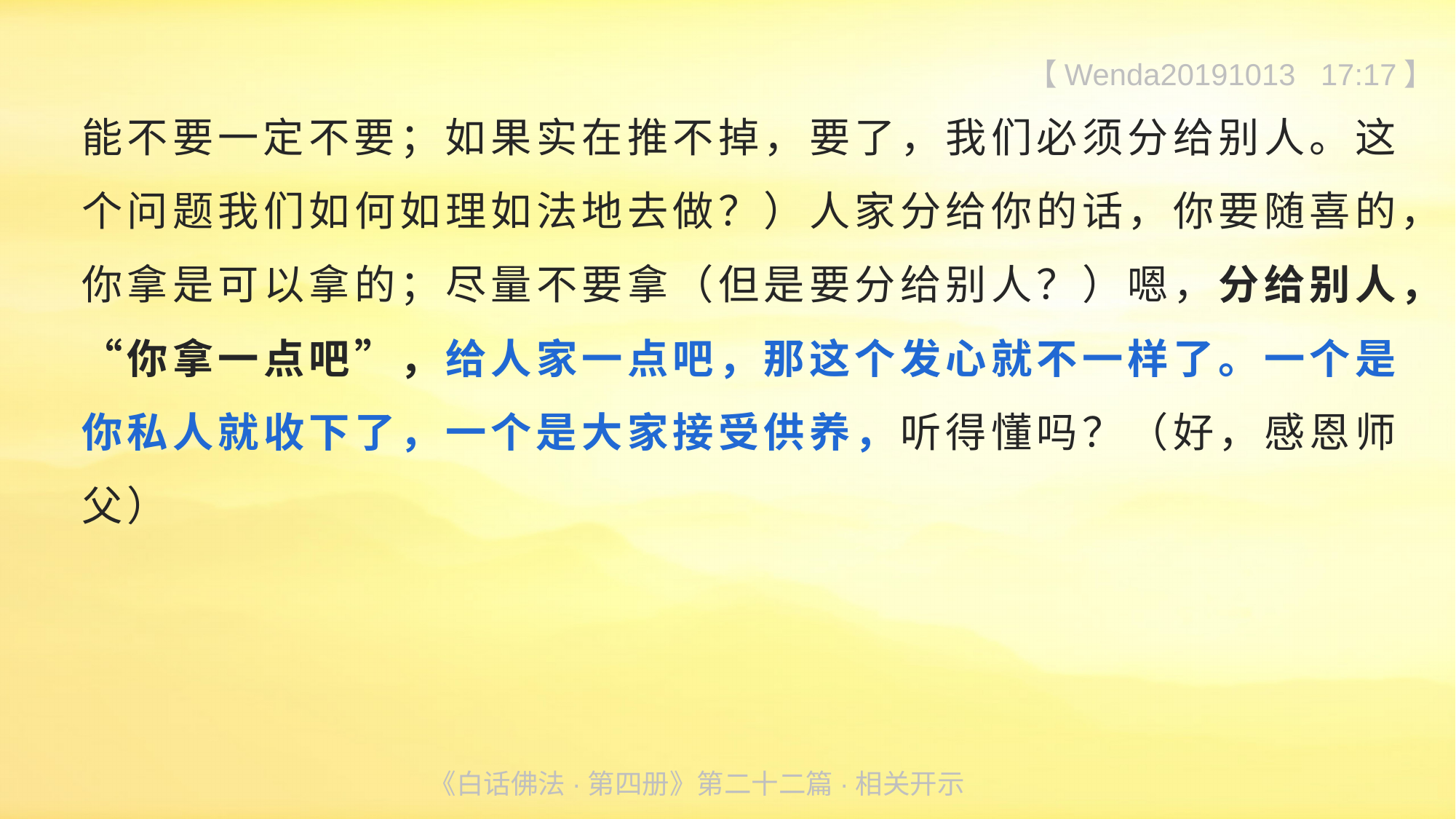

【Wenda20191013   17:17】
能不要一定不要；如果实在推不掉，要了，我们必须分给别人。这个问题我们如何如理如法地去做？）人家分给你的话，你要随喜的，你拿是可以拿的；尽量不要拿（但是要分给别人？）嗯，分给别人，“你拿一点吧”，给人家一点吧，那这个发心就不一样了。一个是你私人就收下了，一个是大家接受供养，听得懂吗？（好，感恩师父）
《白话佛法·第四册》第二十二篇·相关开示